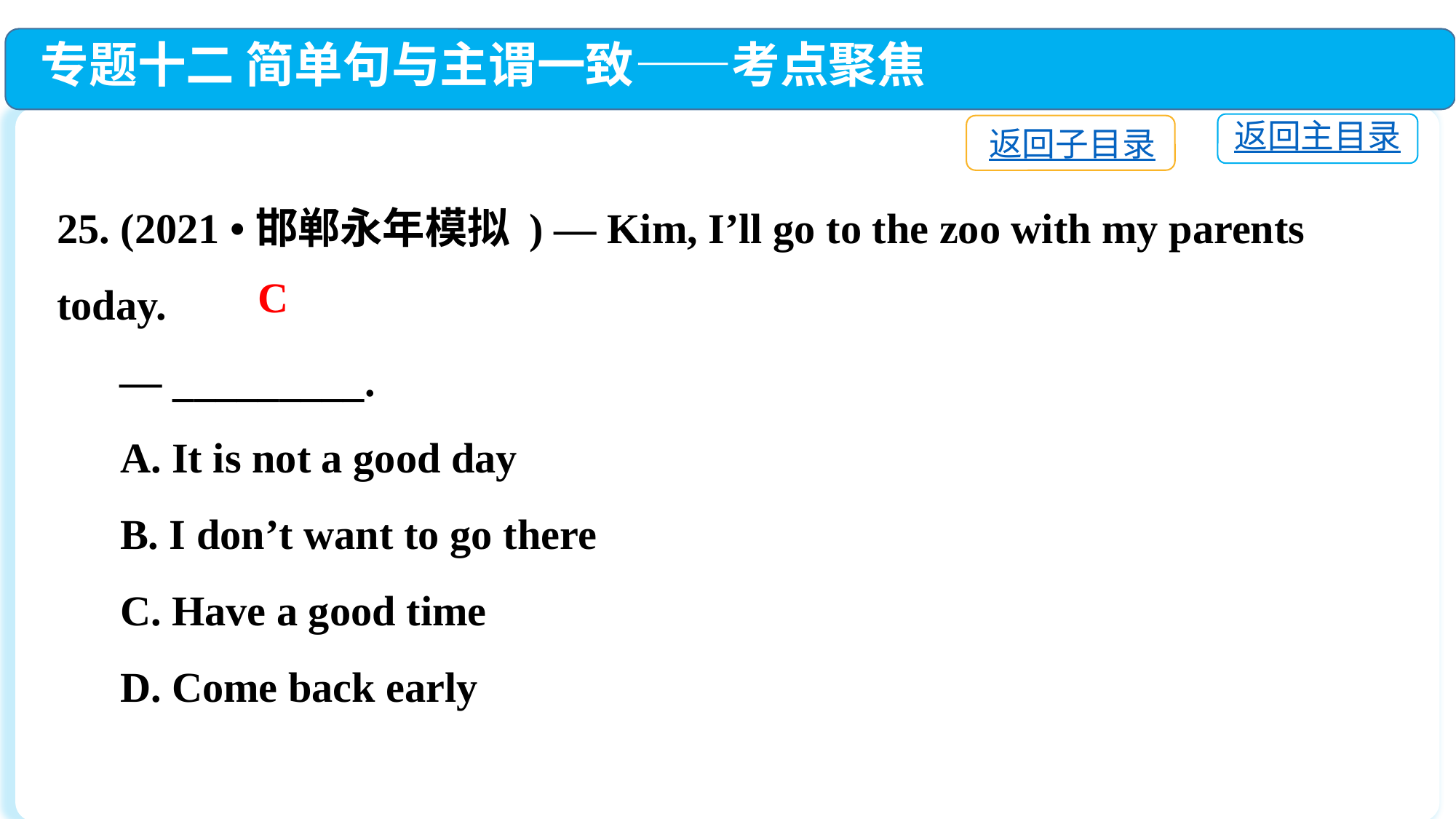

专题十二 简单句与主谓一致——考点聚焦

返回主目录

返回子目录
25. (2021 •邯郸永年模拟 ) — Kim, I’ll go to the zoo with my parents today.
      — _________.
      A. It is not a good day
      B. I don’t want to go there
      C. Have a good time
      D. Come back early
C